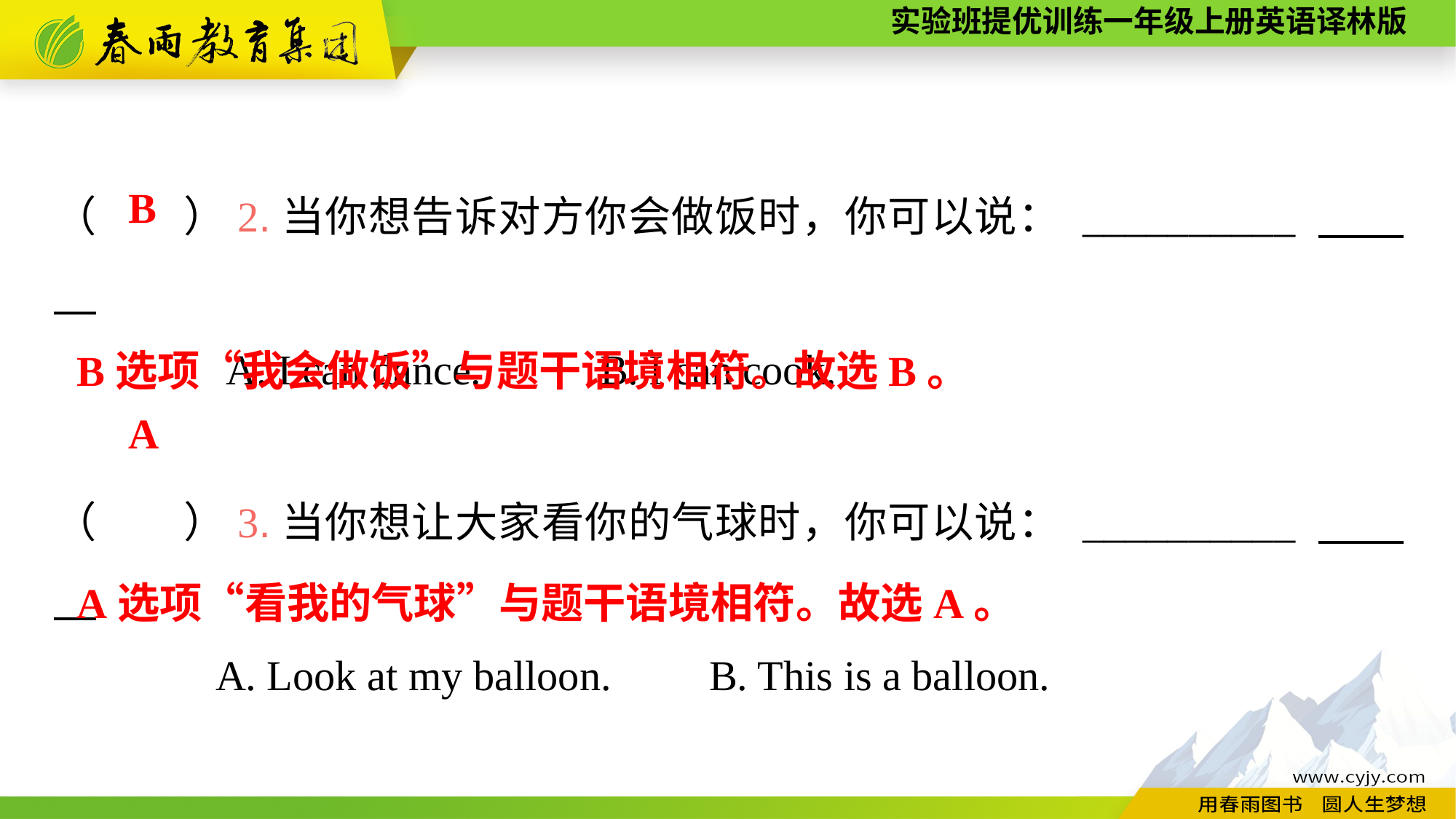

（　　）2.当你想告诉对方你会做饭时，你可以说： __________
A. I can dance.		B. I can cook.

（　　）3.当你想让大家看你的气球时，你可以说： __________
A. Look at my balloon.	B. This is a balloon.
B
B选项“我会做饭”与题干语境相符。故选B。
A
A选项“看我的气球”与题干语境相符。故选A。